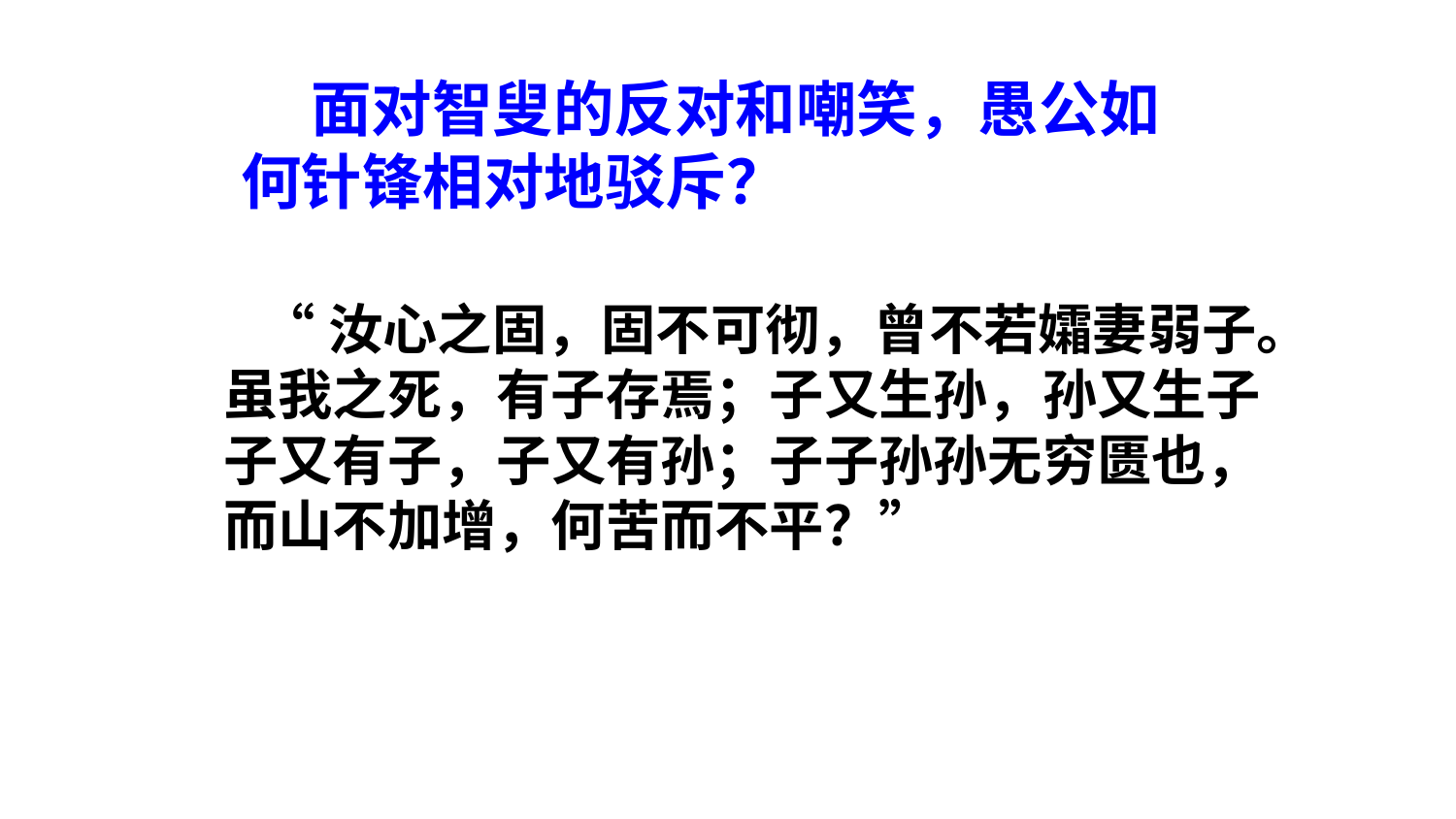

面对智叟的反对和嘲笑，愚公如
何针锋相对地驳斥？
   “汝心之固，固不可彻，曾不若孀妻弱子。
虽我之死，有子存焉；子又生孙，孙又生子
子又有子，子又有孙；子子孙孙无穷匮也，
而山不加增，何苦而不平？”